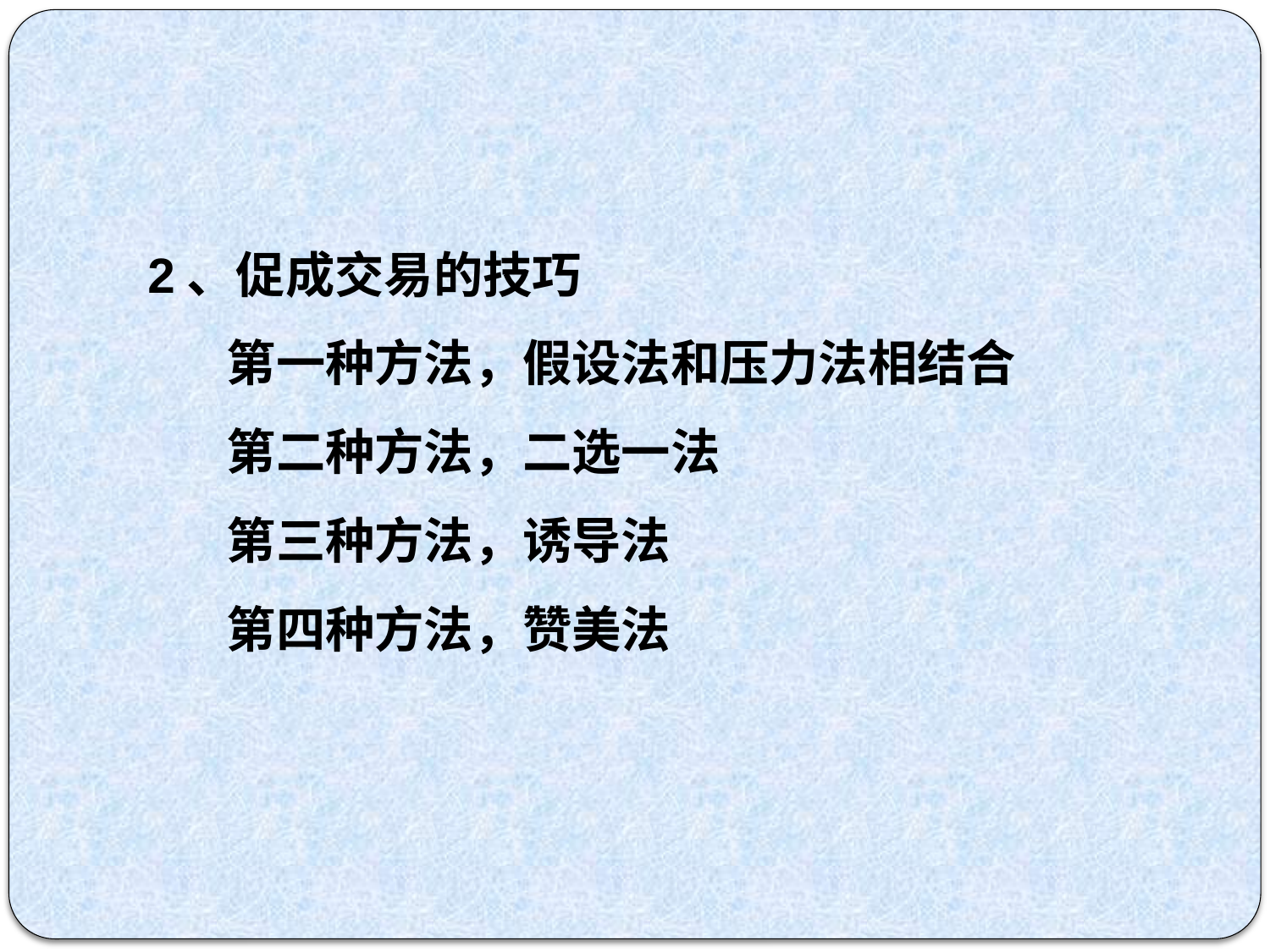

2、促成交易的技巧
      第一种方法，假设法和压力法相结合
      第二种方法，二选一法
      第三种方法，诱导法
      第四种方法，赞美法